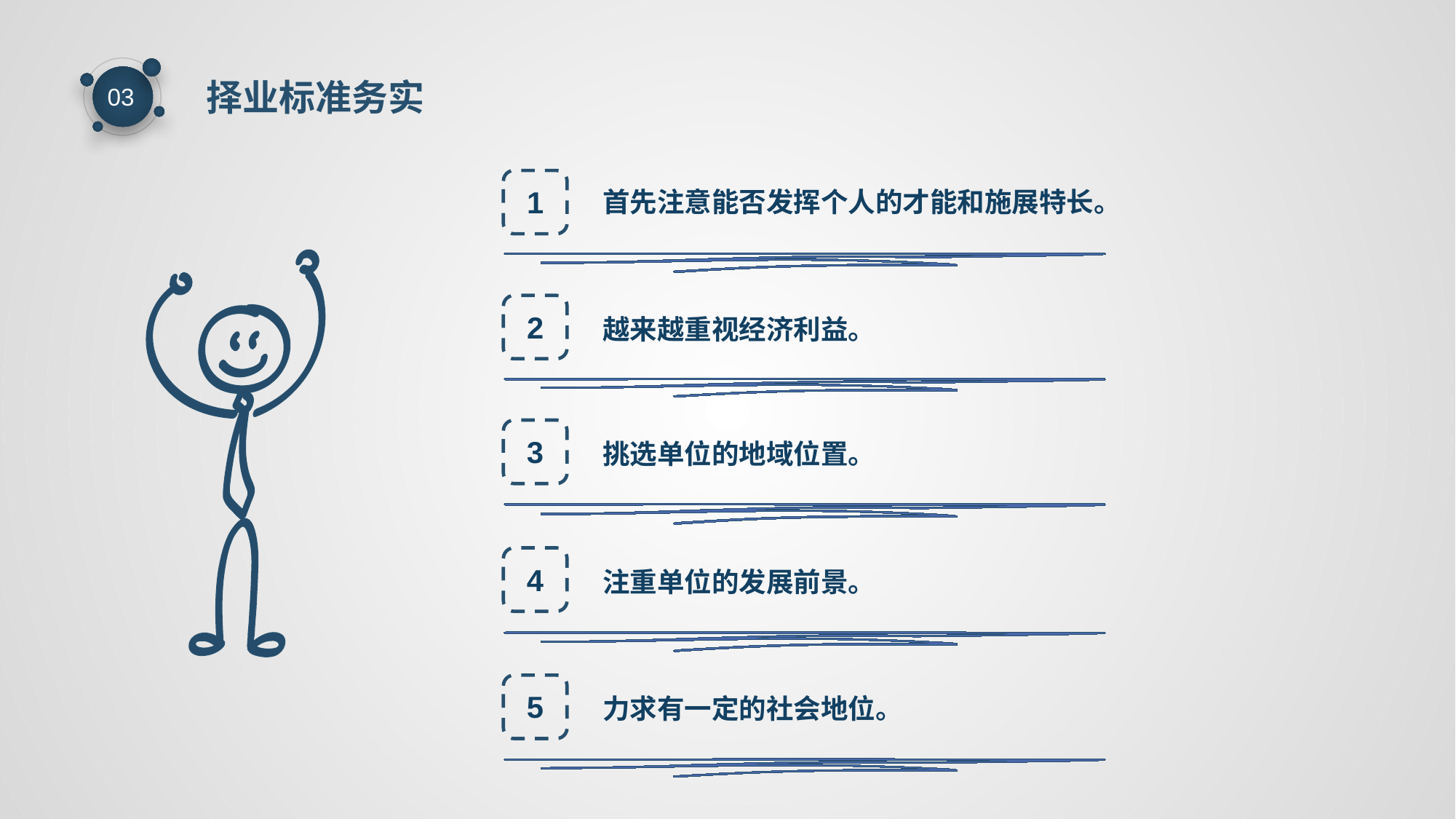

择业标准务实
03

1
首先注意能否发挥个人的才能和施展特长。

2
越来越重视经济利益。

3
挑选单位的地域位置。

4
注重单位的发展前景。

5
力求有一定的社会地位。